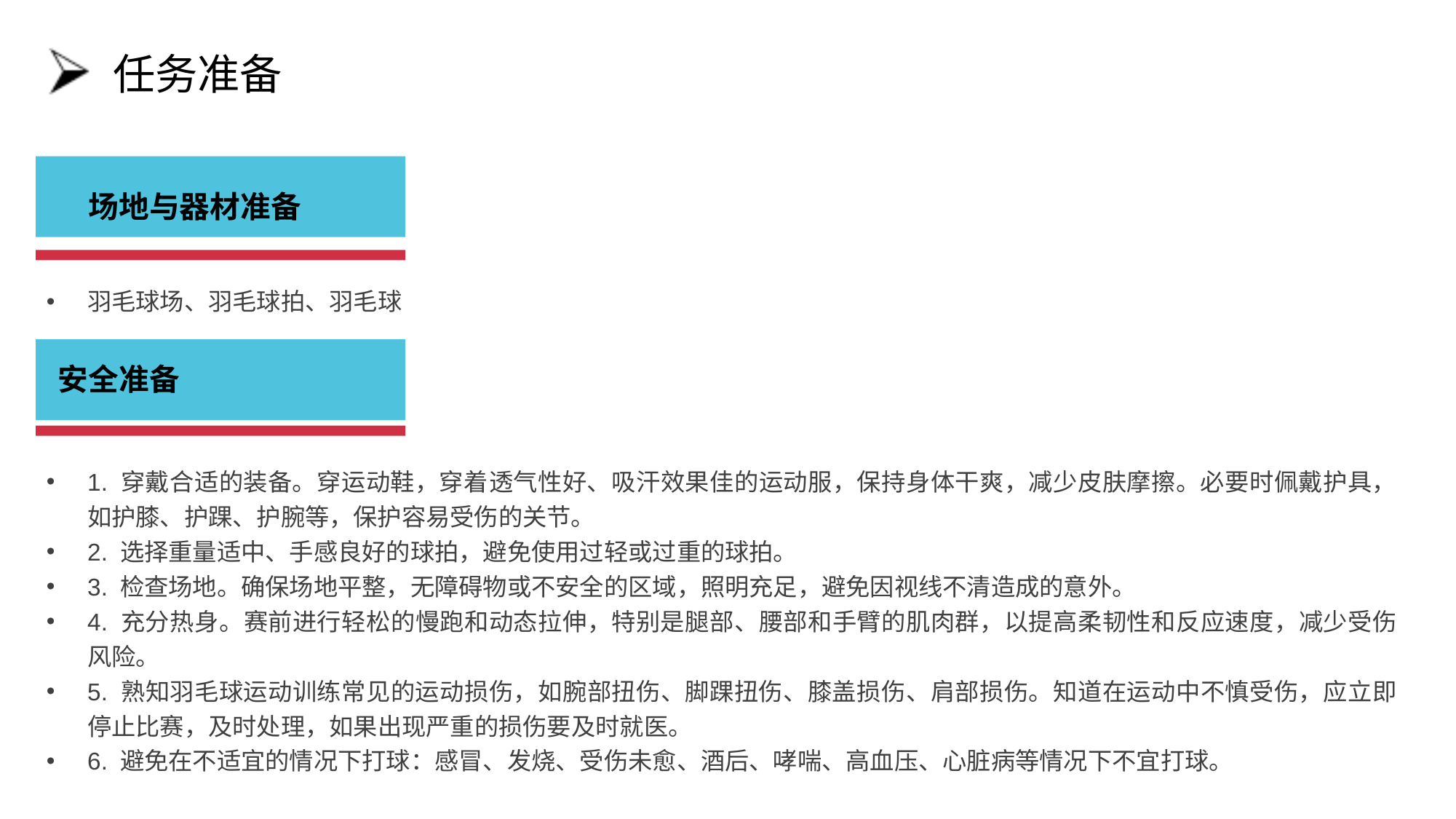

# 任务准备

　场地与器材准备

羽毛球场、羽毛球拍、羽毛球

安全准备

1. 穿戴合适的装备。穿运动鞋，穿着透气性好、吸汗效果佳的运动服，保持身体干爽，减少皮肤摩擦。必要时佩戴护具，如护膝、护踝、护腕等，保护容易受伤的关节。
2. 选择重量适中、手感良好的球拍，避免使用过轻或过重的球拍。
3. 检查场地。确保场地平整，无障碍物或不安全的区域，照明充足，避免因视线不清造成的意外。
4. 充分热身。赛前进行轻松的慢跑和动态拉伸，特别是腿部、腰部和手臂的肌肉群，以提高柔韧性和反应速度，减少受伤风险。
5. 熟知羽毛球运动训练常见的运动损伤，如腕部扭伤、脚踝扭伤、膝盖损伤、肩部损伤。知道在运动中不慎受伤，应立即停止比赛，及时处理，如果出现严重的损伤要及时就医。
6. 避免在不适宜的情况下打球：感冒、发烧、受伤未愈、酒后、哮喘、高血压、心脏病等情况下不宜打球。